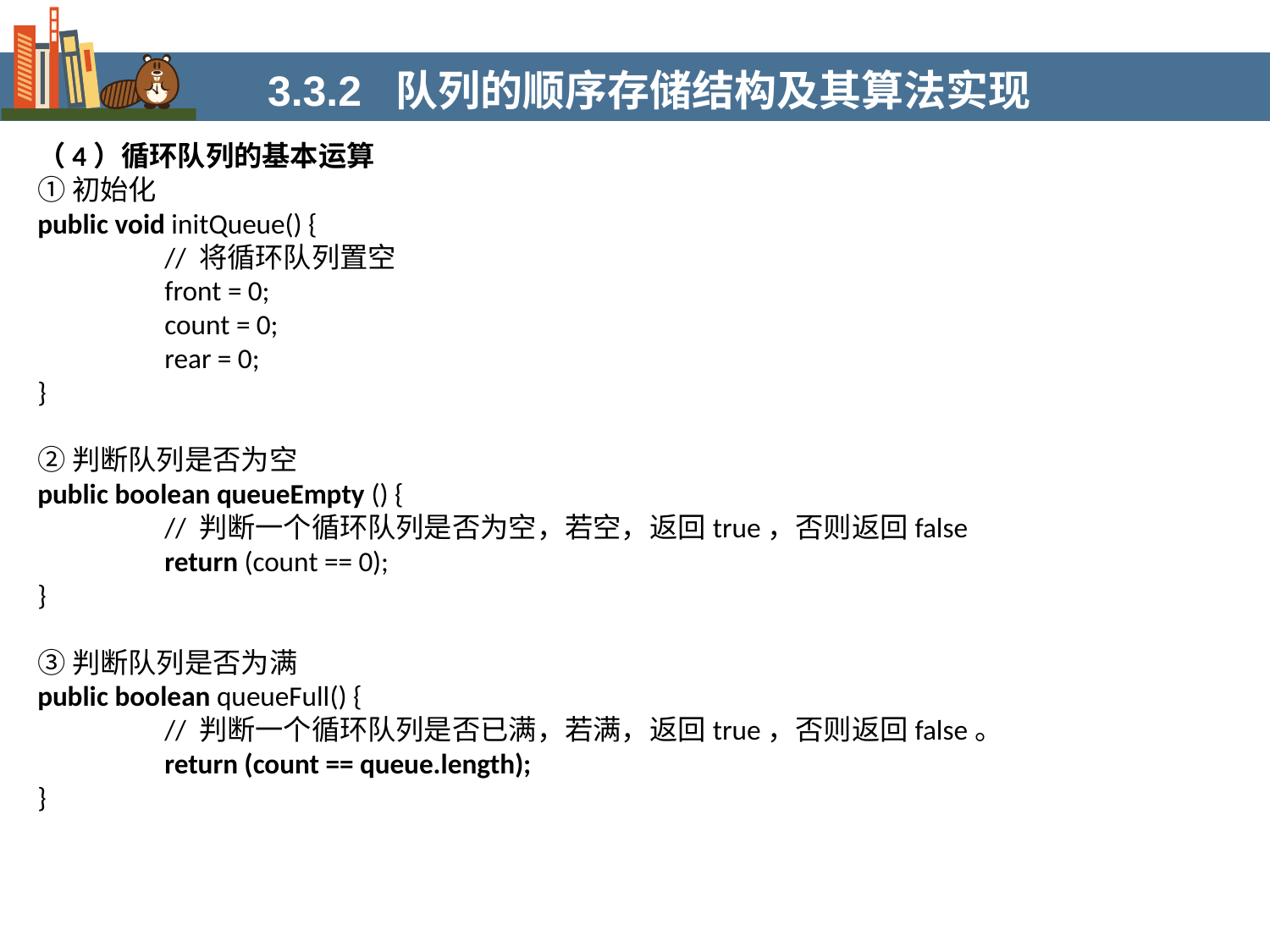

3.3.2  队列的顺序存储结构及其算法实现
（4）循环队列的基本运算
①初始化
public void initQueue() {
	// 将循环队列置空
	front = 0;
	count = 0;
	rear = 0;
}

②判断队列是否为空
public boolean queueEmpty () {
	// 判断一个循环队列是否为空，若空，返回true，否则返回false
	return (count == 0);
}

③判断队列是否为满
public boolean queueFull() {
	// 判断一个循环队列是否已满，若满，返回true，否则返回false。
	return (count == queue.length);
}